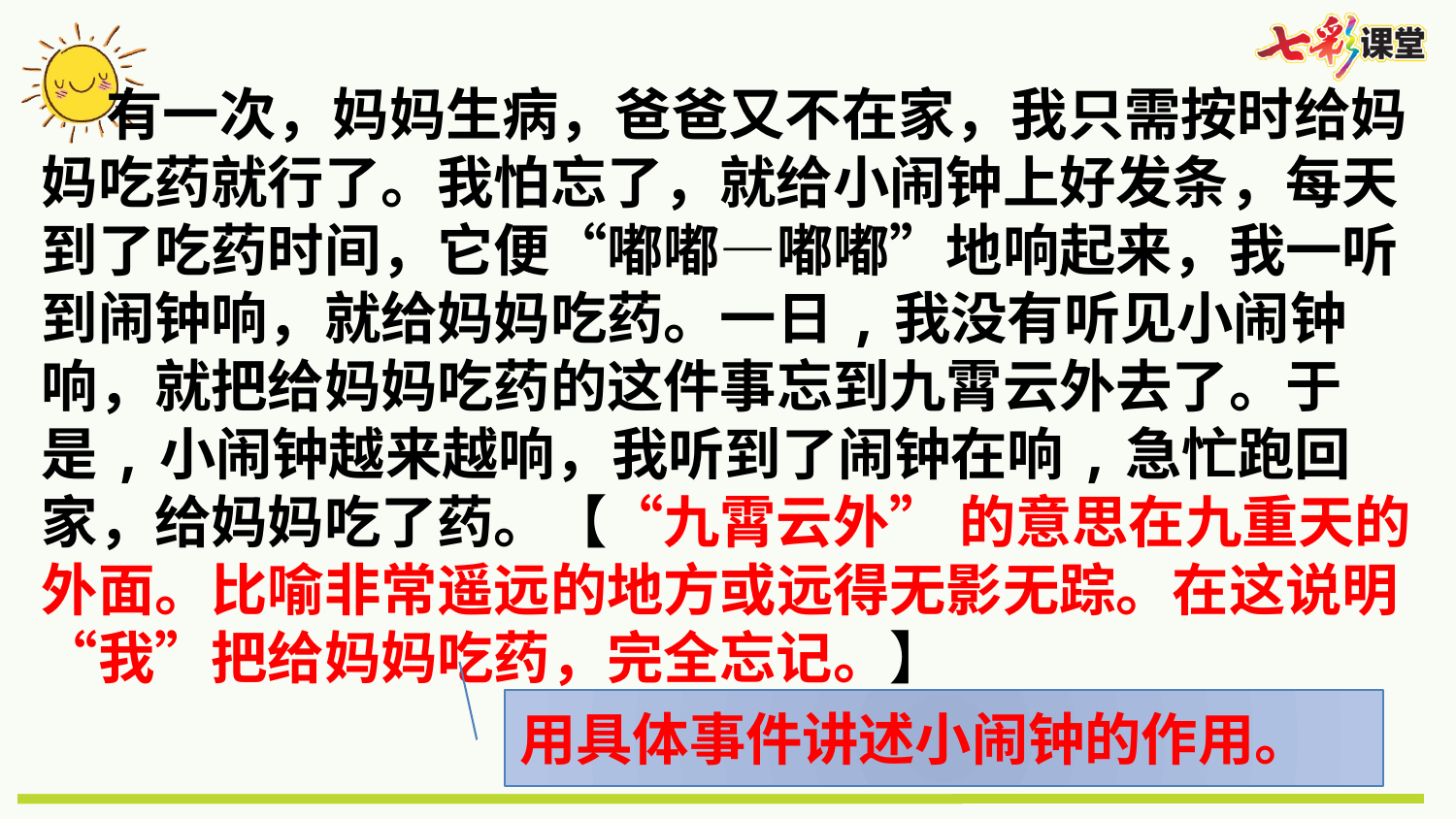

有一次，妈妈生病，爸爸又不在家，我只需按时给妈妈吃药就行了。我怕忘了，就给小闹钟上好发条，每天到了吃药时间，它便“嘟嘟—嘟嘟”地响起来，我一听到闹钟响，就给妈妈吃药。一日,我没有听见小闹钟响，就把给妈妈吃药的这件事忘到九霄云外去了。于是,小闹钟越来越响，我听到了闹钟在响,急忙跑回家，给妈妈吃了药。【“九霄云外” 的意思在九重天的外面。比喻非常遥远的地方或远得无影无踪。在这说明“我”把给妈妈吃药，完全忘记。】
用具体事件讲述小闹钟的作用。